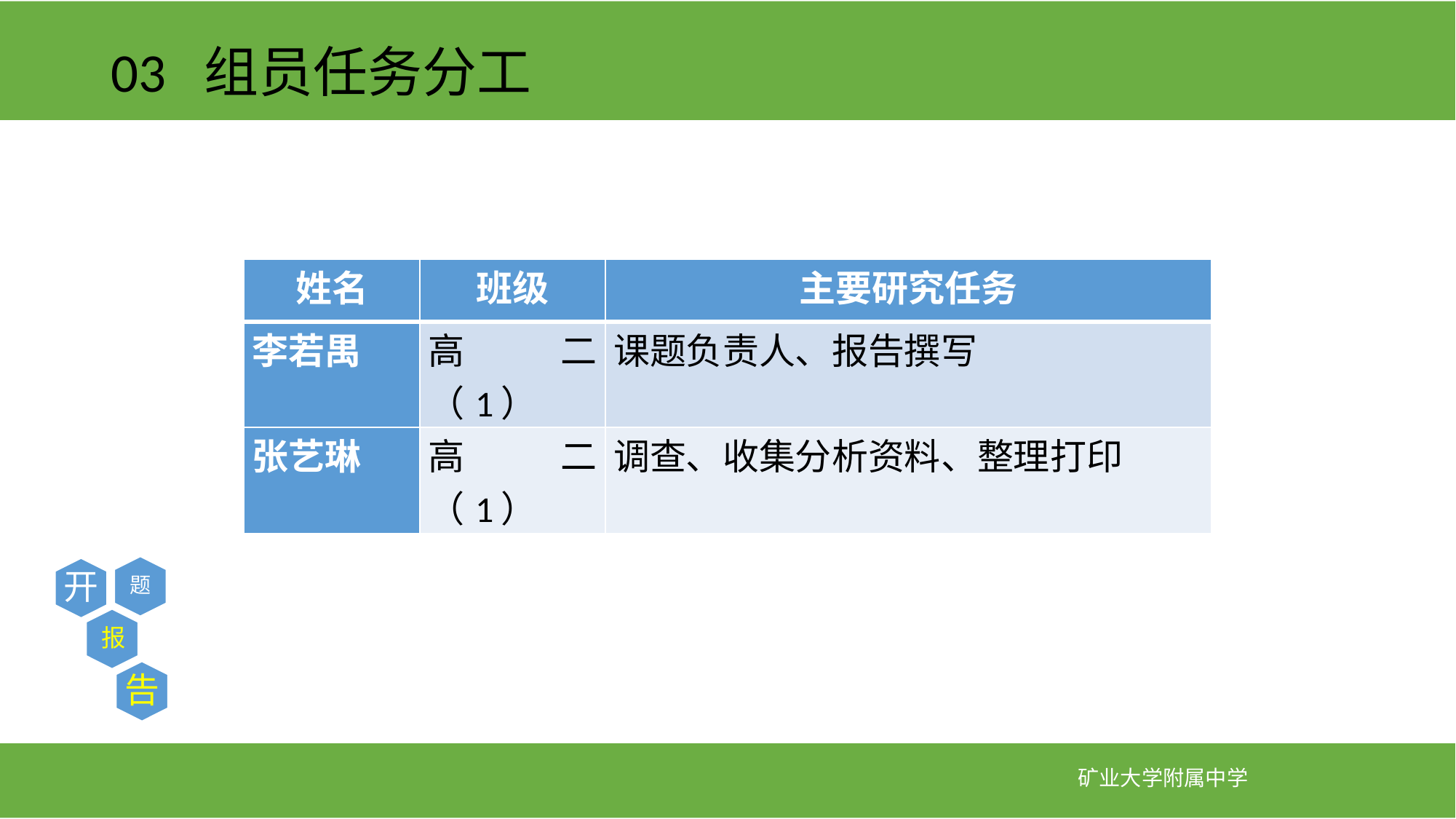

# 03  组员任务分工
| 姓名 | 班级 | 主要研究任务 |
| --- | --- | --- |
| 李若禺 | 高二（1） | 课题负责人、报告撰写 |
| 张艺琳 | 高二（1） | 调查、收集分析资料、整理打印 |